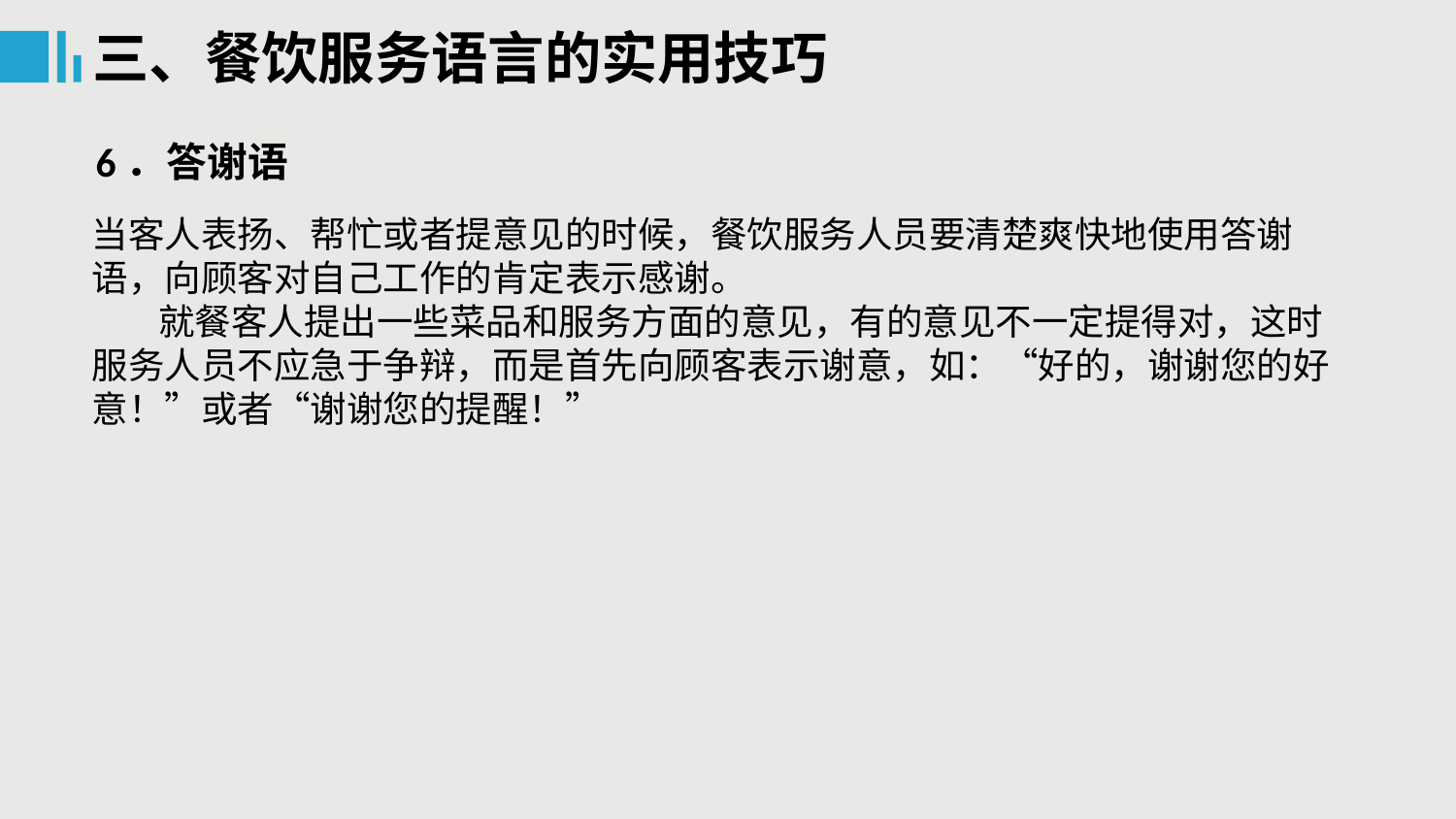

三、餐饮服务语言的实用技巧

6．答谢语
当客人表扬、帮忙或者提意见的时候，餐饮服务人员要清楚爽快地使用答谢语，向顾客对自己工作的肯定表示感谢。
       就餐客人提出一些菜品和服务方面的意见，有的意见不一定提得对，这时服务人员不应急于争辩，而是首先向顾客表示谢意，如：“好的，谢谢您的好意！”或者“谢谢您的提醒！”